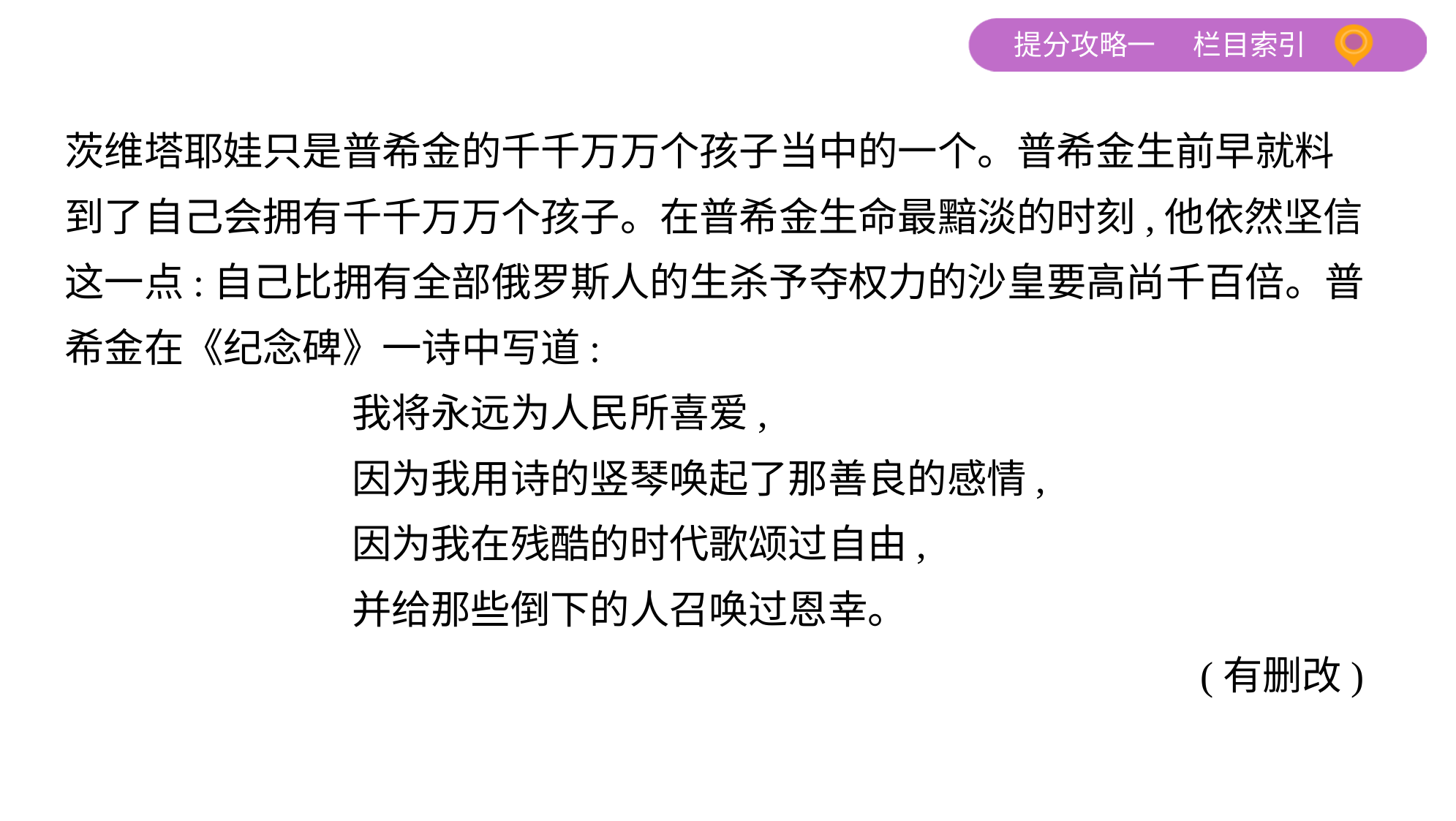

茨维塔耶娃只是普希金的千千万万个孩子当中的一个。普希金生前早就料
到了自己会拥有千千万万个孩子。在普希金生命最黯淡的时刻,他依然坚信
这一点:自己比拥有全部俄罗斯人的生杀予夺权力的沙皇要高尚千百倍。普
希金在《纪念碑》一诗中写道:
                               我将永远为人民所喜爱,
                               因为我用诗的竖琴唤起了那善良的感情,
                               因为我在残酷的时代歌颂过自由,
                               并给那些倒下的人召唤过恩幸。
                                                                                                                   (有删改)